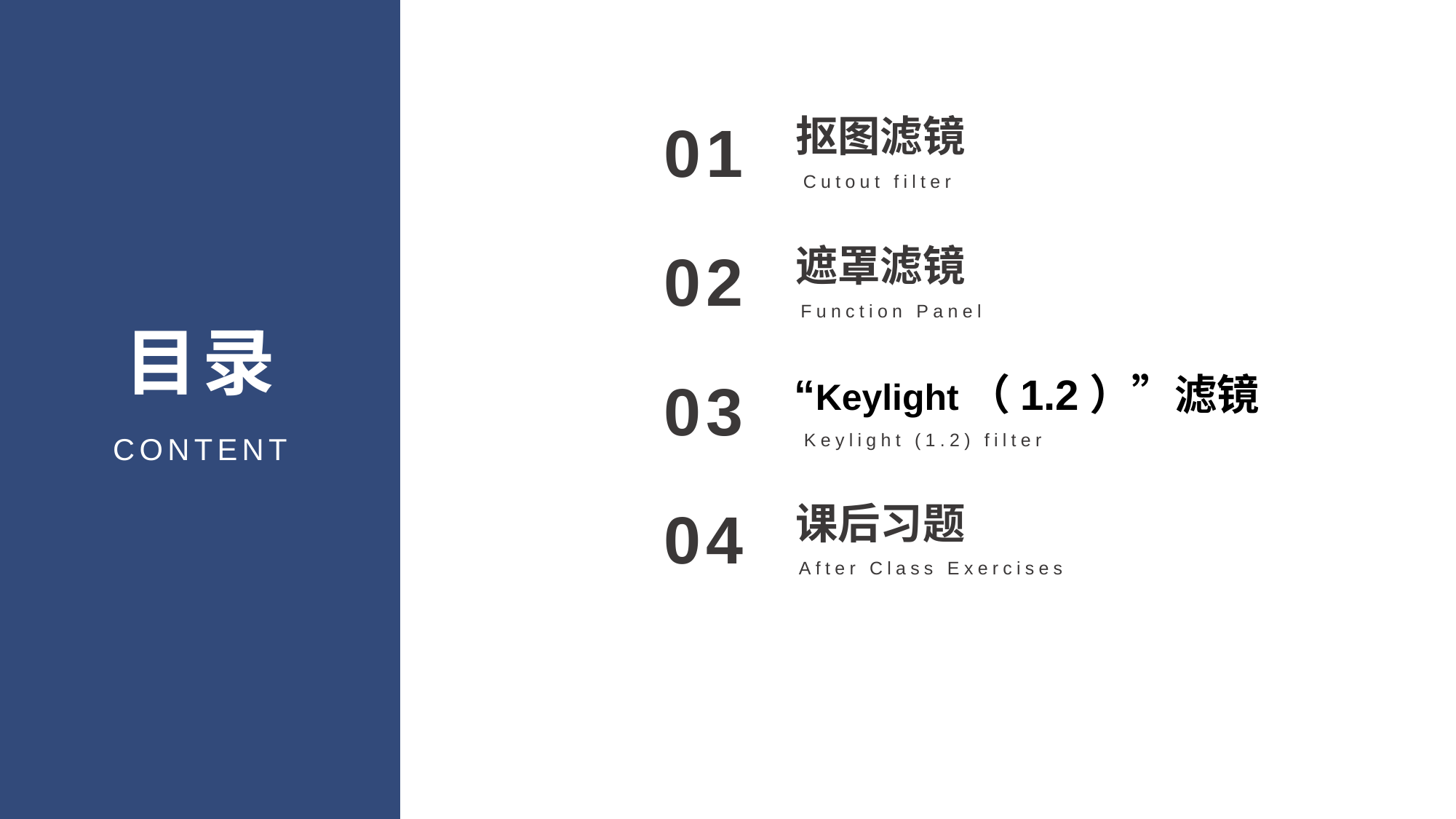

抠图滤镜
01
Cutout filter
遮罩滤镜
02
Function Panel
目录
“Keylight（1.2）”滤镜
03
Keylight (1.2) filter

CONTENT
课后习题
04
After Class Exercises